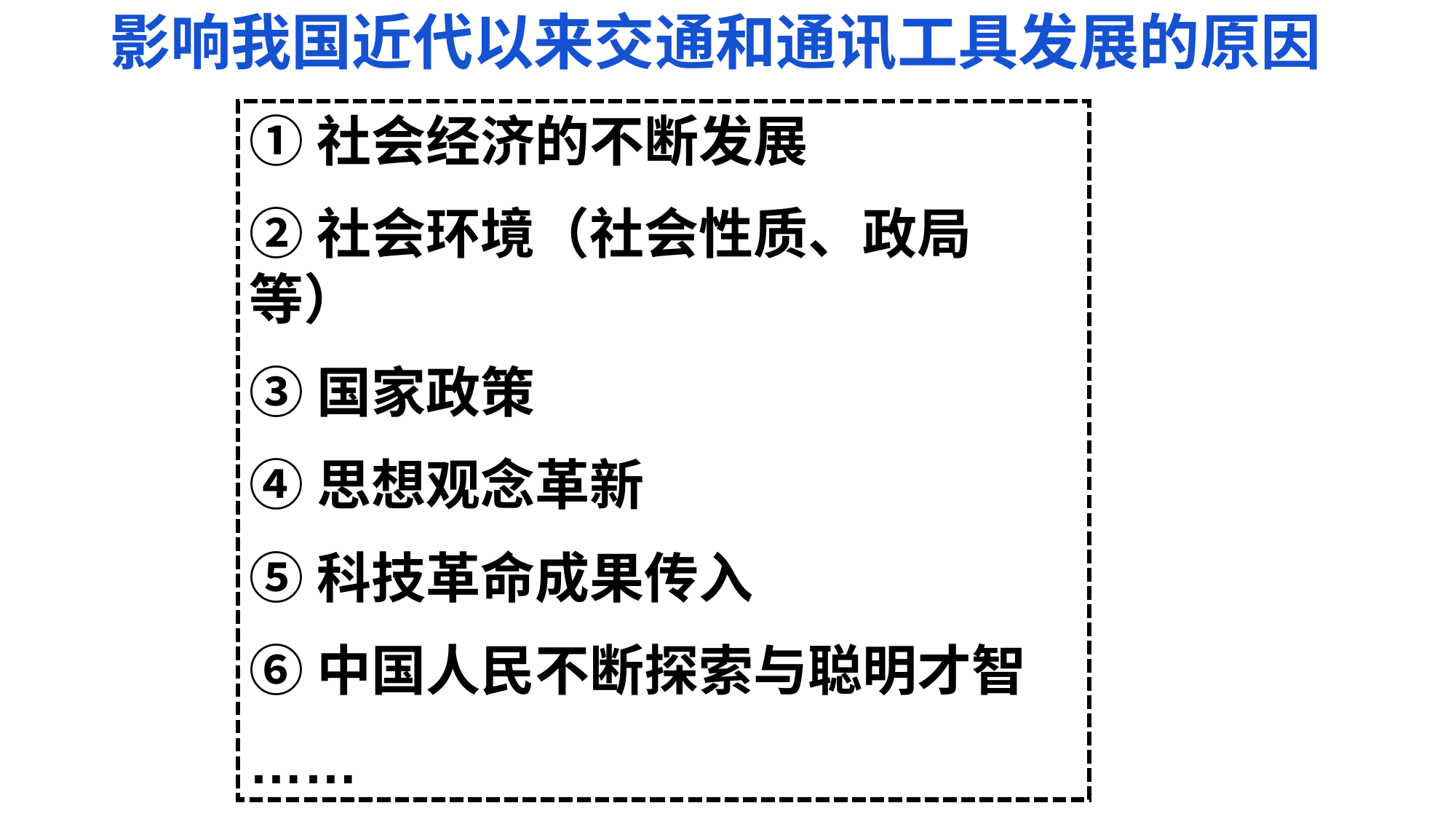

影响我国近代以来交通和通讯工具发展的原因
①社会经济的不断发展
②社会环境（社会性质、政局等）
③国家政策
④思想观念革新
⑤科技革命成果传入
⑥中国人民不断探索与聪明才智
……